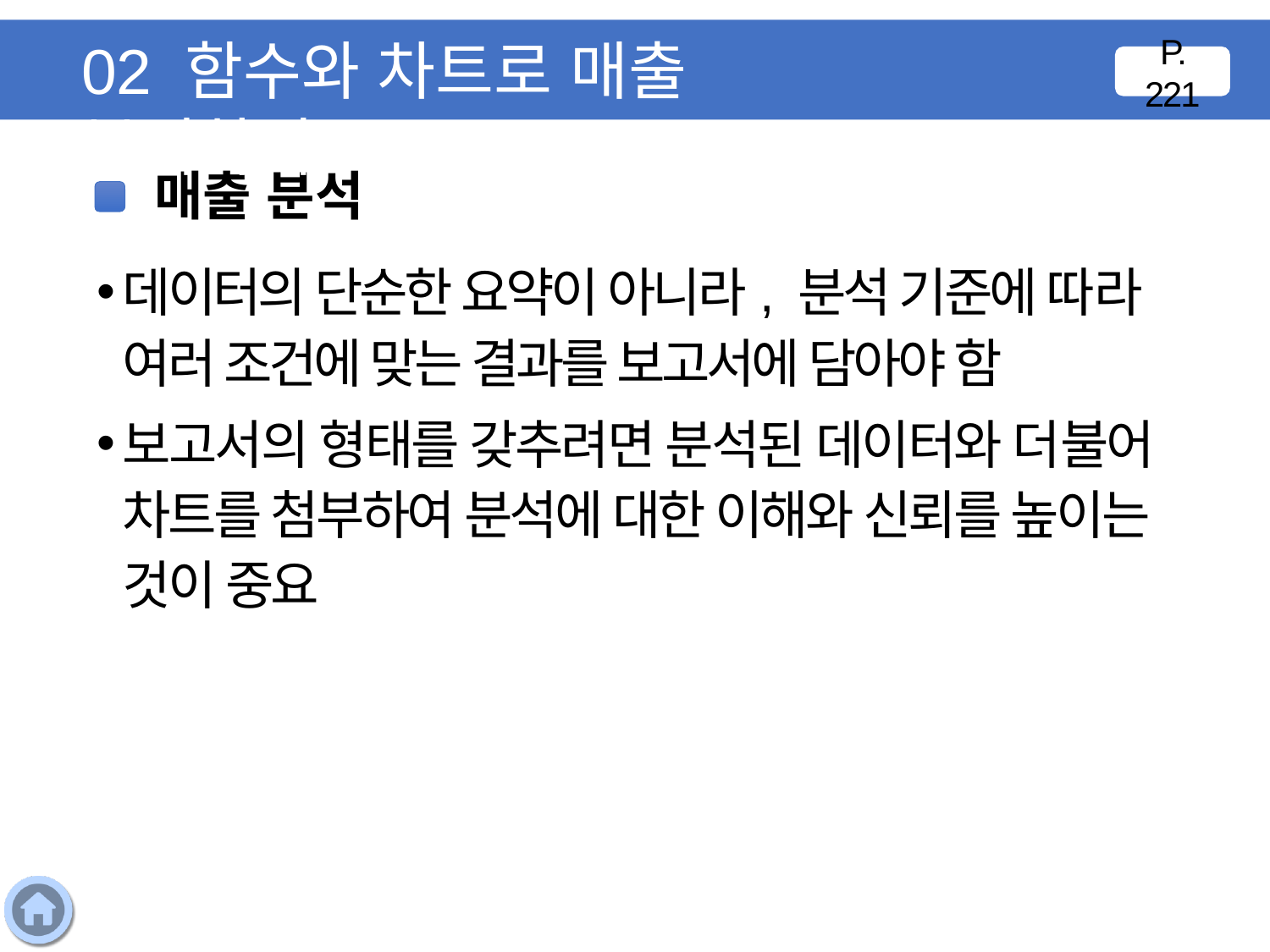

02 함수와 차트로 매출 분석하기
P. 221
매출 분석

데이터의 단순한 요약이 아니라, 분석 기준에 따라 여러 조건에 맞는 결과를 보고서에 담아야 함
보고서의 형태를 갖추려면 분석된 데이터와 더불어 차트를 첨부하여 분석에 대한 이해와 신뢰를 높이는 것이 중요